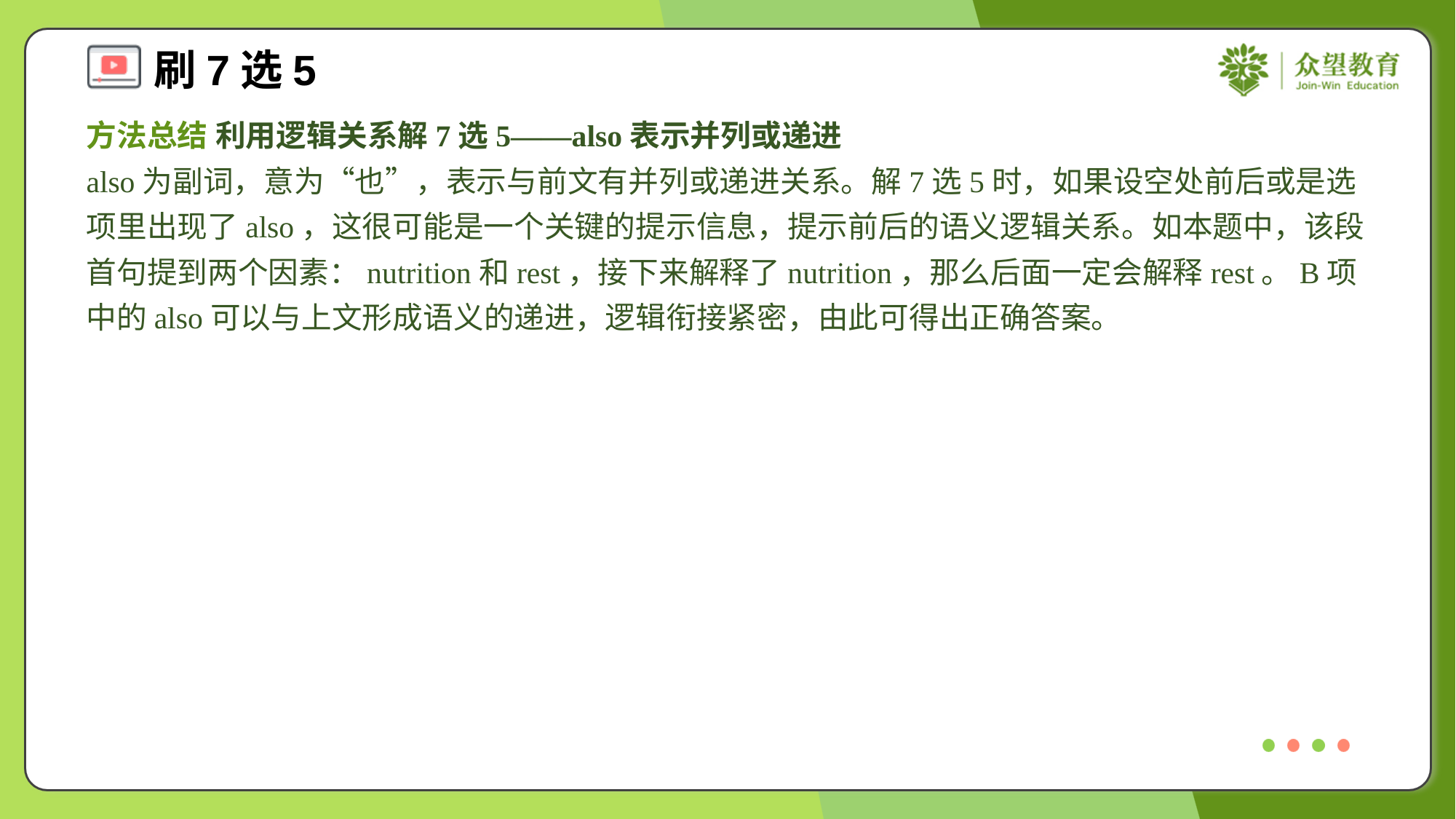

方法总结 利用逻辑关系解7选5——also表示并列或递进
also为副词，意为“也”，表示与前文有并列或递进关系。解7选5时，如果设空处前后或是选项里出现了also，这很可能是一个关键的提示信息，提示前后的语义逻辑关系。如本题中，该段首句提到两个因素：nutrition和rest，接下来解释了nutrition，那么后面一定会解释rest。B项中的also可以与上文形成语义的递进，逻辑衔接紧密，由此可得出正确答案。